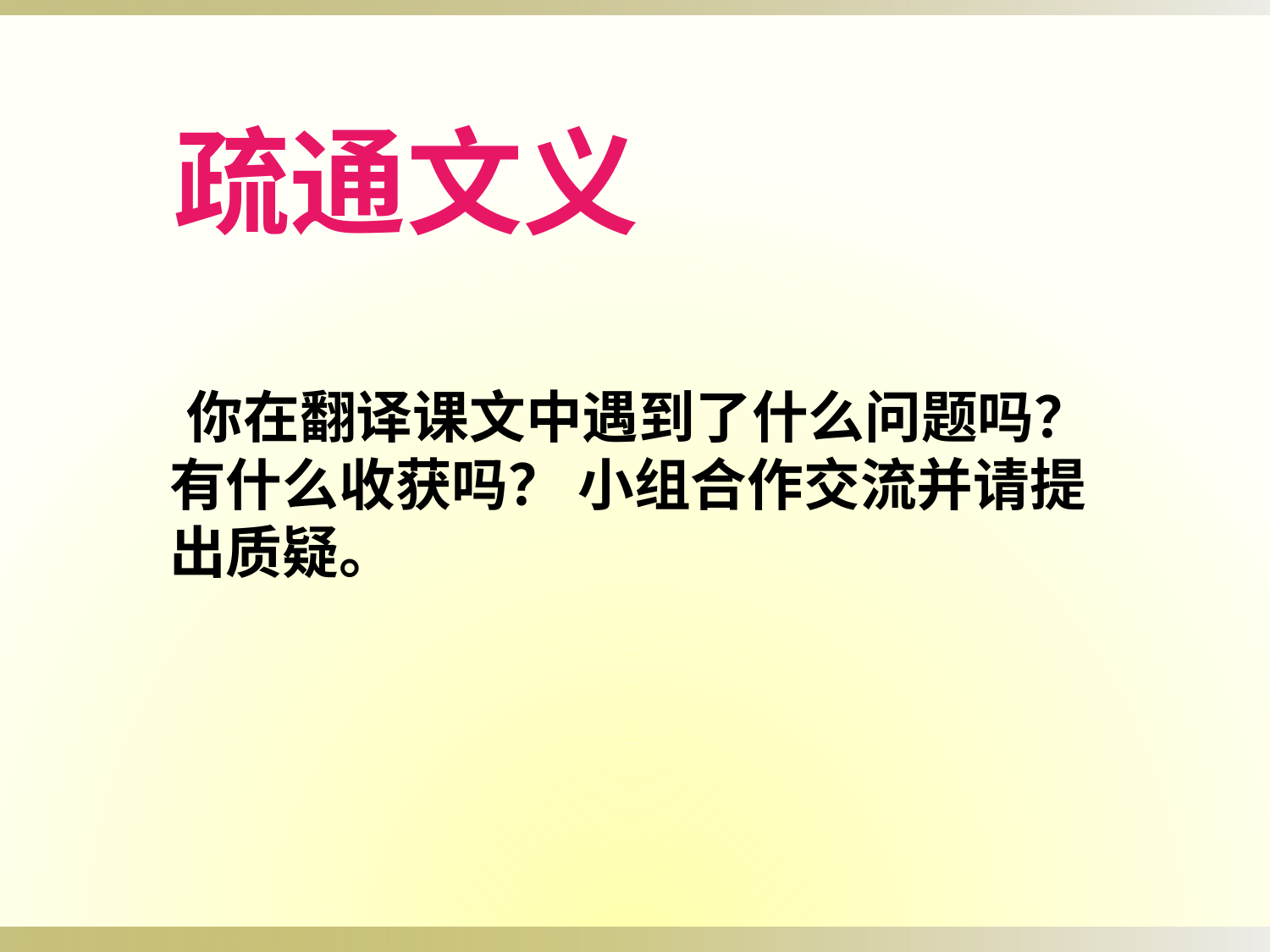

疏通文义

    你在翻译课文中遇到了什么问题吗？有什么收获吗？ 小组合作交流并请提出质疑。